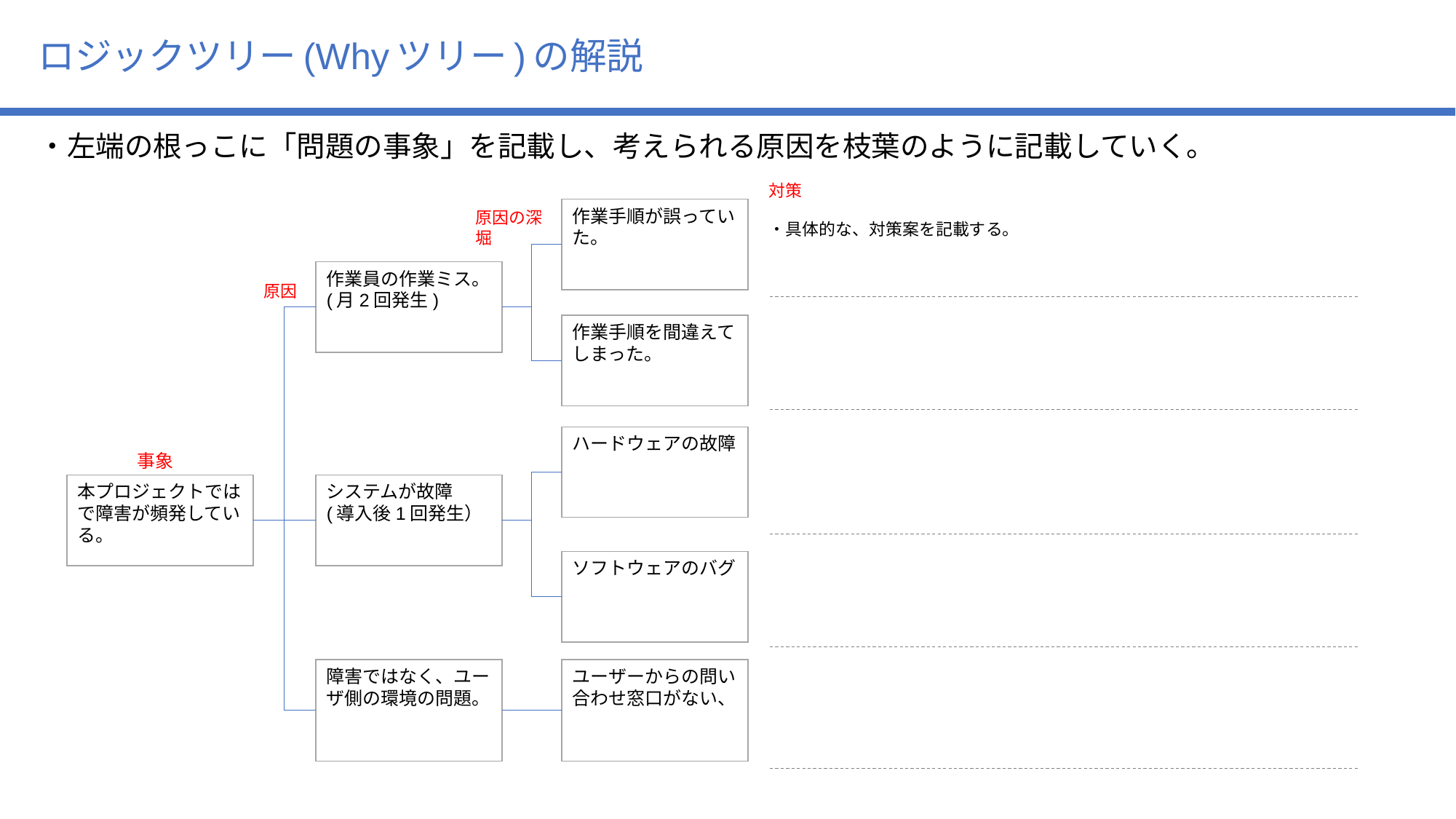

ロジックツリー(Whyツリー)の解説
・左端の根っこに「問題の事象」を記載し、考えられる原因を枝葉のように記載していく。
対策
作業手順が誤っていた。
原因の深堀
・具体的な、対策案を記載する。
作業員の作業ミス。
(月2回発生)
原因
作業手順を間違えてしまった。
ハードウェアの故障
事象
本プロジェクトではで障害が頻発している。
システムが故障
(導入後1回発生）
ソフトウェアのバグ
障害ではなく、ユーザ側の環境の問題。
ユーザーからの問い合わせ窓口がない、